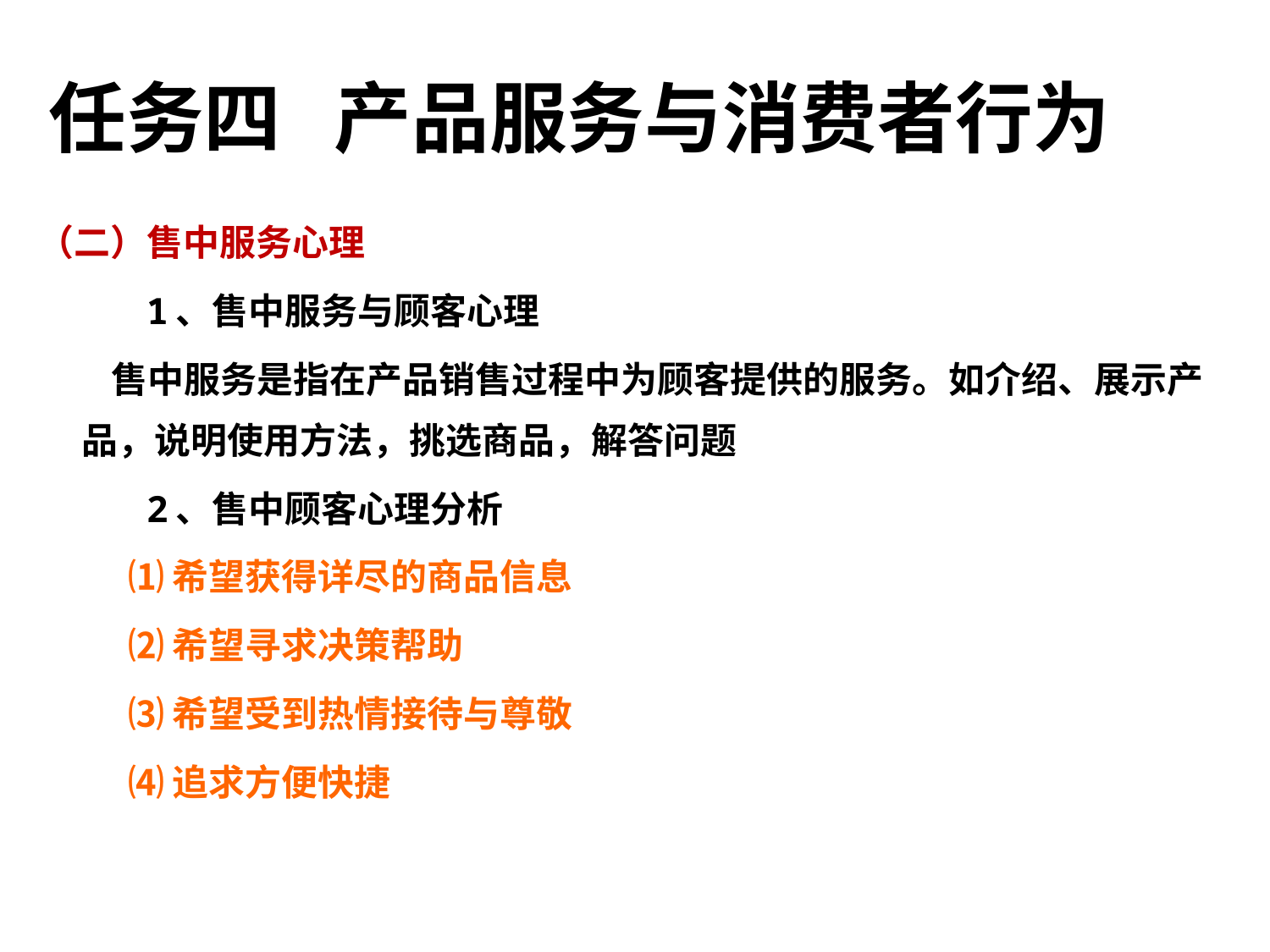

任务四   产品服务与消费者行为
（二）售中服务心理
     1、售中服务与顾客心理
        售中服务是指在产品销售过程中为顾客提供的服务。如介绍、展示产品，说明使用方法，挑选商品，解答问题
     2、售中顾客心理分析
           ⑴希望获得详尽的商品信息
           ⑵希望寻求决策帮助
           ⑶希望受到热情接待与尊敬
           ⑷追求方便快捷